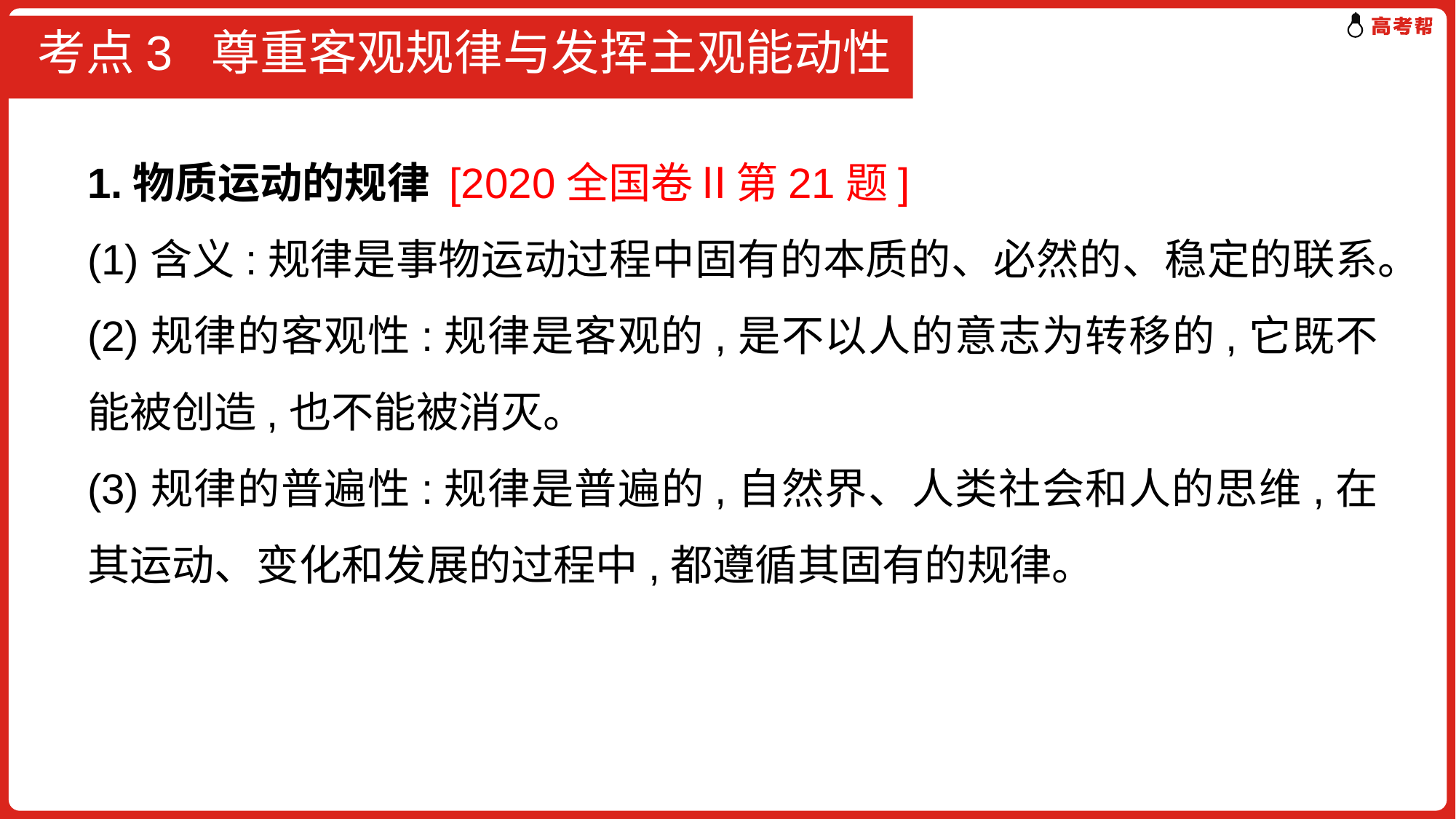

# 考点3  尊重客观规律与发挥主观能动性
1.物质运动的规律 [2020全国卷Ⅱ第21题]
(1)含义:规律是事物运动过程中固有的本质的、必然的、稳定的联系。
(2)规律的客观性:规律是客观的,是不以人的意志为转移的,它既不能被创造,也不能被消灭。
(3)规律的普遍性:规律是普遍的,自然界、人类社会和人的思维,在其运动、变化和发展的过程中,都遵循其固有的规律。